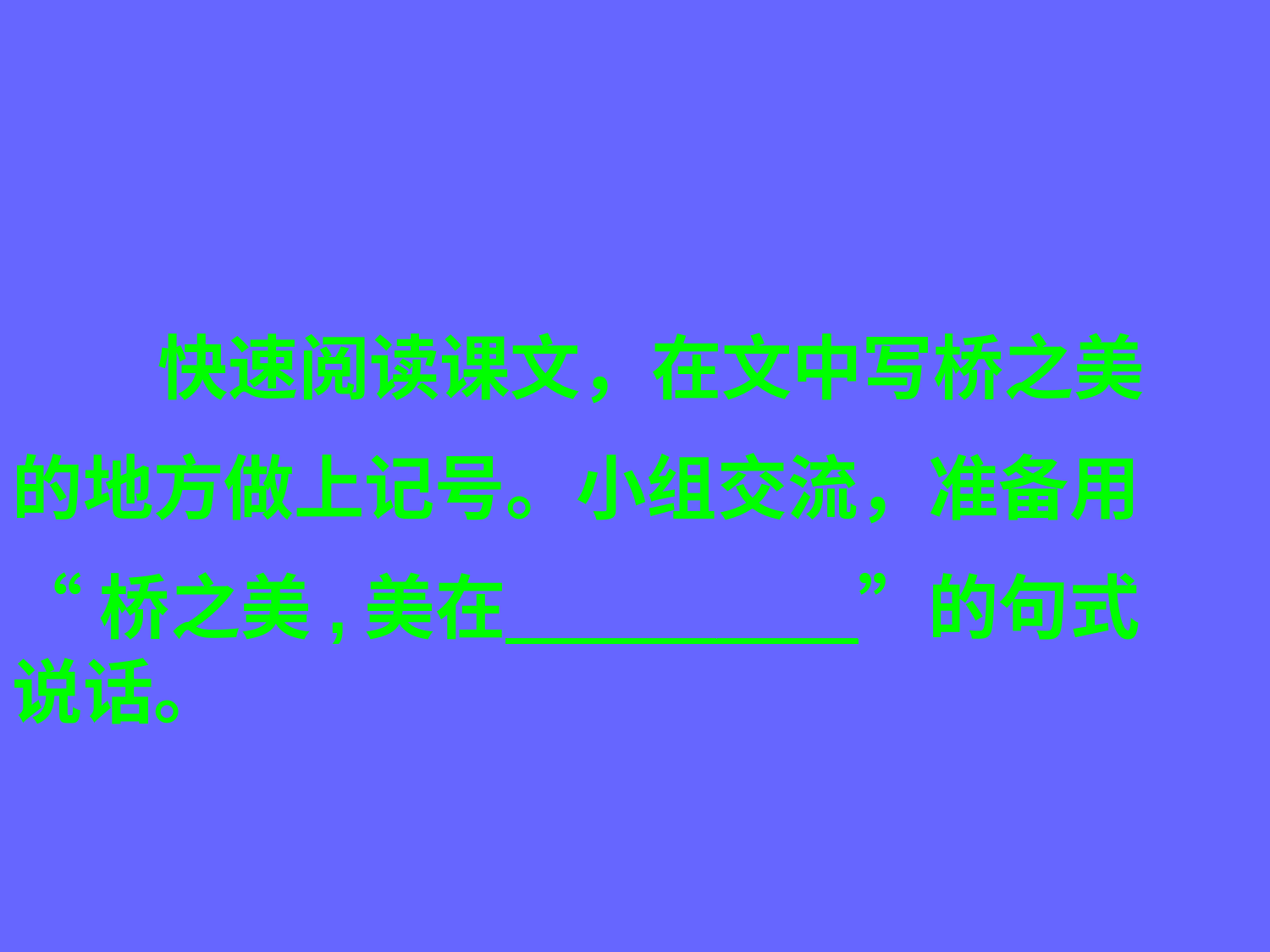

#

        快速阅读课文，在文中写桥之美
的地方做上记号。小组交流，准备用
“桥之美,美在＿＿＿＿＿”的句式说话。